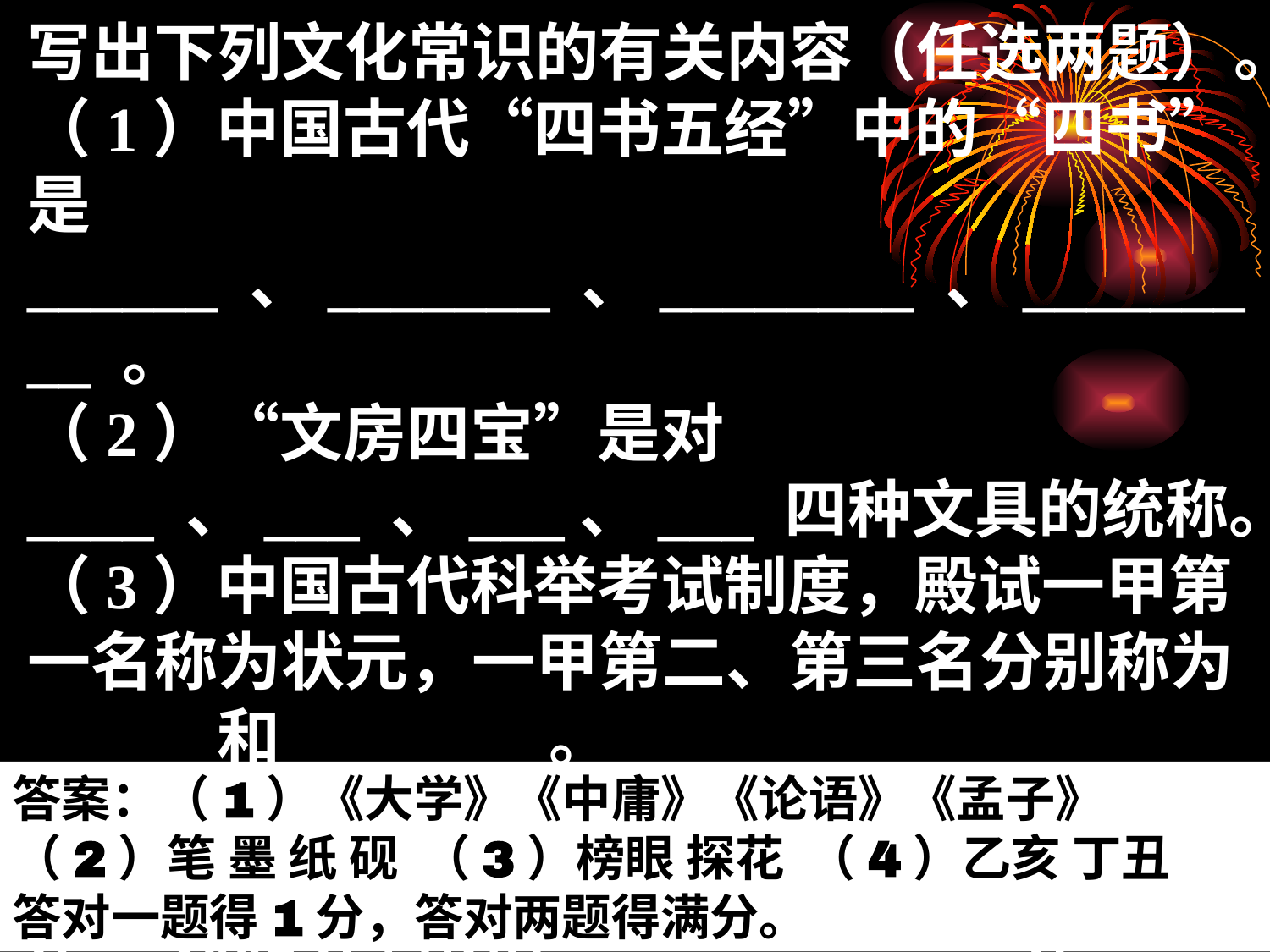

写出下列文化常识的有关内容（任选两题）。
（1）中国古代“四书五经”中的“四书”是______ 、_______ 、________ 、_________ 。
（2）“文房四宝”是对____ 、___ 、___、___ 四种文具的统称。
（3）中国古代科举考试制度，殿试一甲第一名称为状元，一甲第二、第三名分别称为_____ 和_______ 。
（4）我国农历采用“干支”纪年，1995年是农历________年，1996年是农历丙子年，1997年是农历_____________ 年。
答案：（1）《大学》《中庸》《论语》《孟子》
（2）笔 墨 纸 砚  （3）榜眼 探花  （4）乙亥 丁丑
答对一题得1分，答对两题得满分。